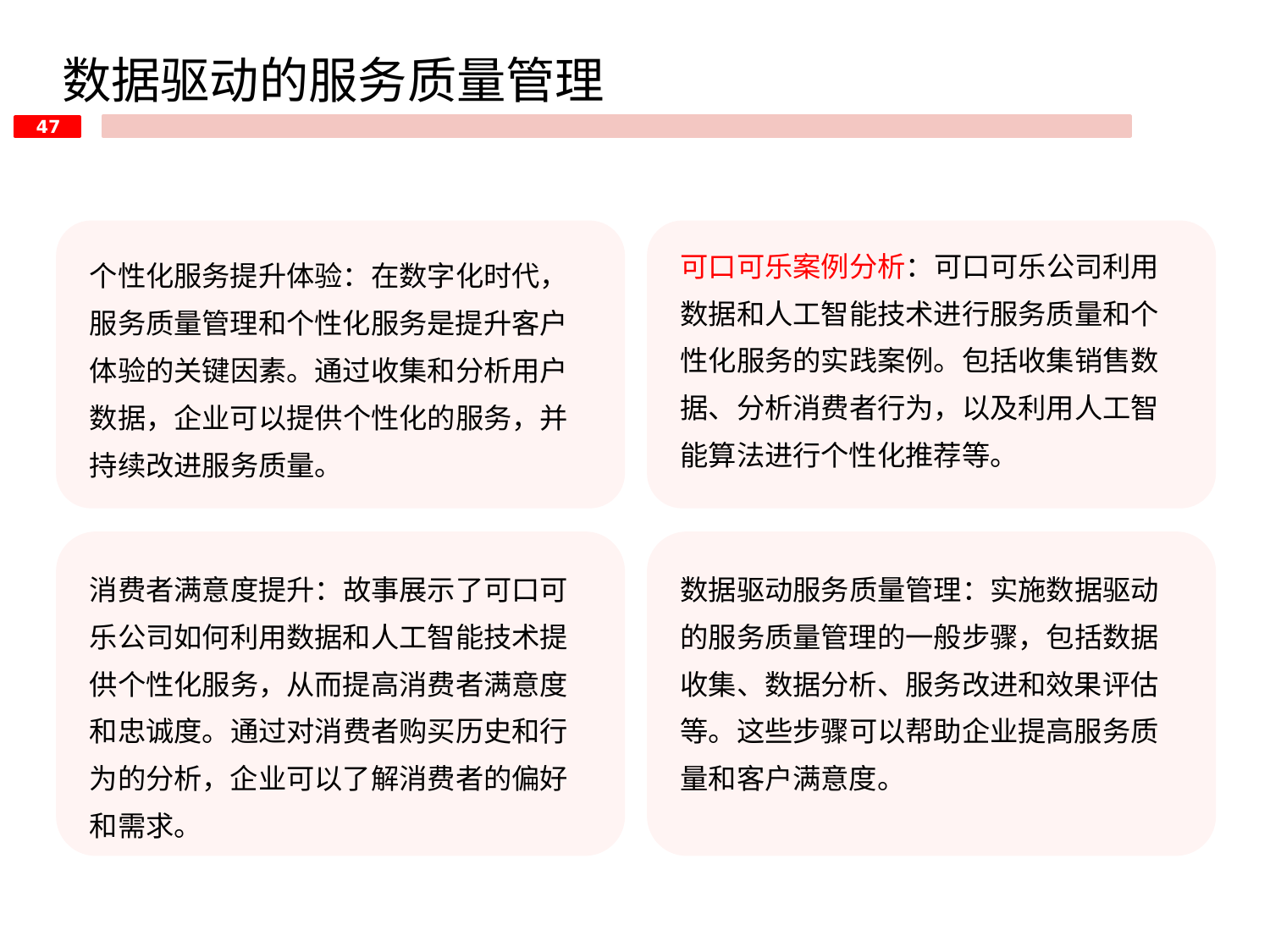

数据驱动的服务质量管理
47

可口可乐案例分析：可口可乐公司利用数据和人工智能技术进行服务质量和个性化服务的实践案例。包括收集销售数据、分析消费者行为，以及利用人工智能算法进行个性化推荐等。
个性化服务提升体验：在数字化时代，服务质量管理和个性化服务是提升客户体验的关键因素。通过收集和分析用户数据，企业可以提供个性化的服务，并持续改进服务质量。

消费者满意度提升：故事展示了可口可乐公司如何利用数据和人工智能技术提供个性化服务，从而提高消费者满意度和忠诚度。通过对消费者购买历史和行为的分析，企业可以了解消费者的偏好和需求。
数据驱动服务质量管理：实施数据驱动的服务质量管理的一般步骤，包括数据收集、数据分析、服务改进和效果评估等。这些步骤可以帮助企业提高服务质量和客户满意度。